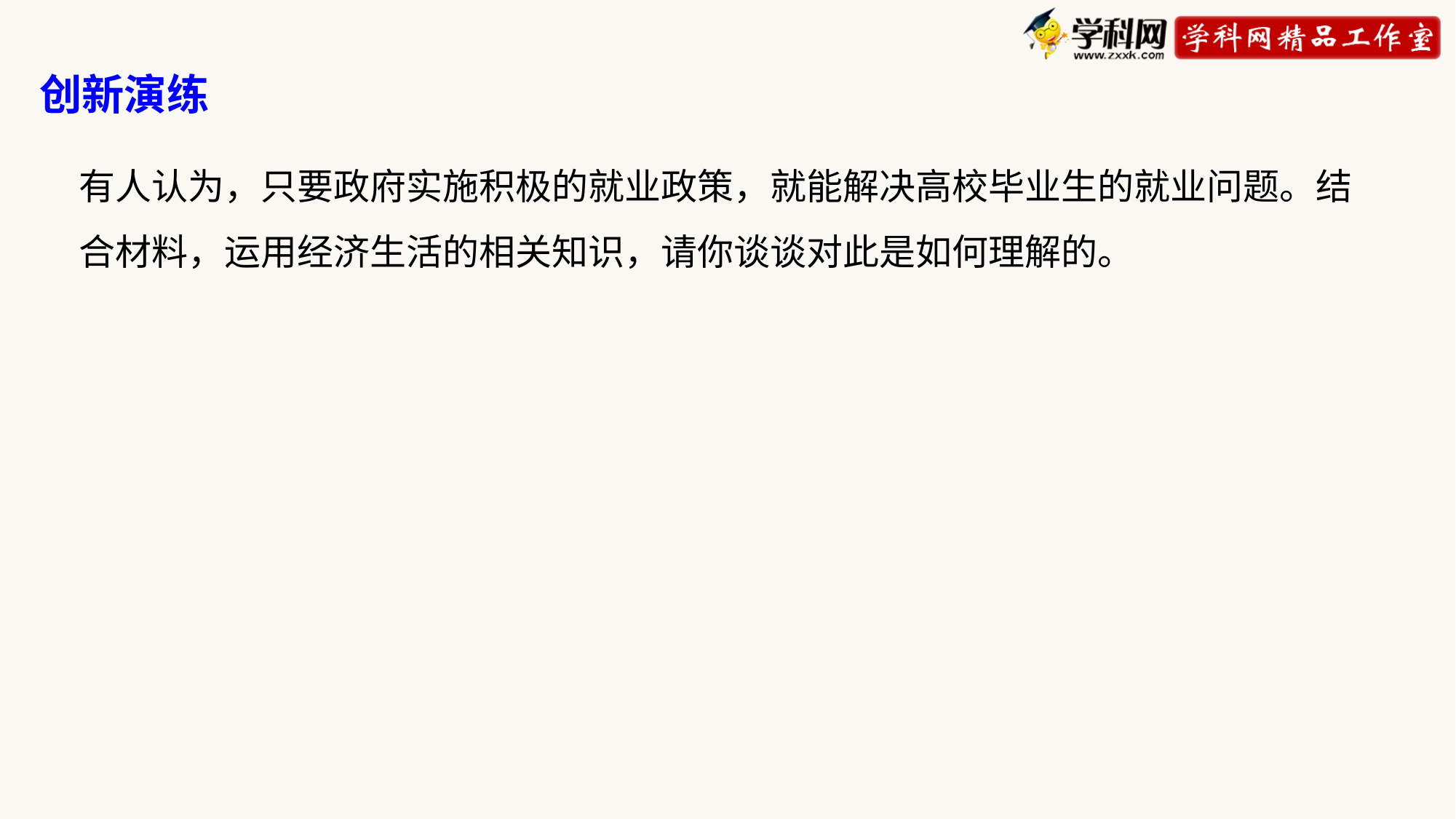

创新演练
有人认为，只要政府实施积极的就业政策，就能解决高校毕业生的就业问题。结合材料，运用经济生活的相关知识，请你谈谈对此是如何理解的。